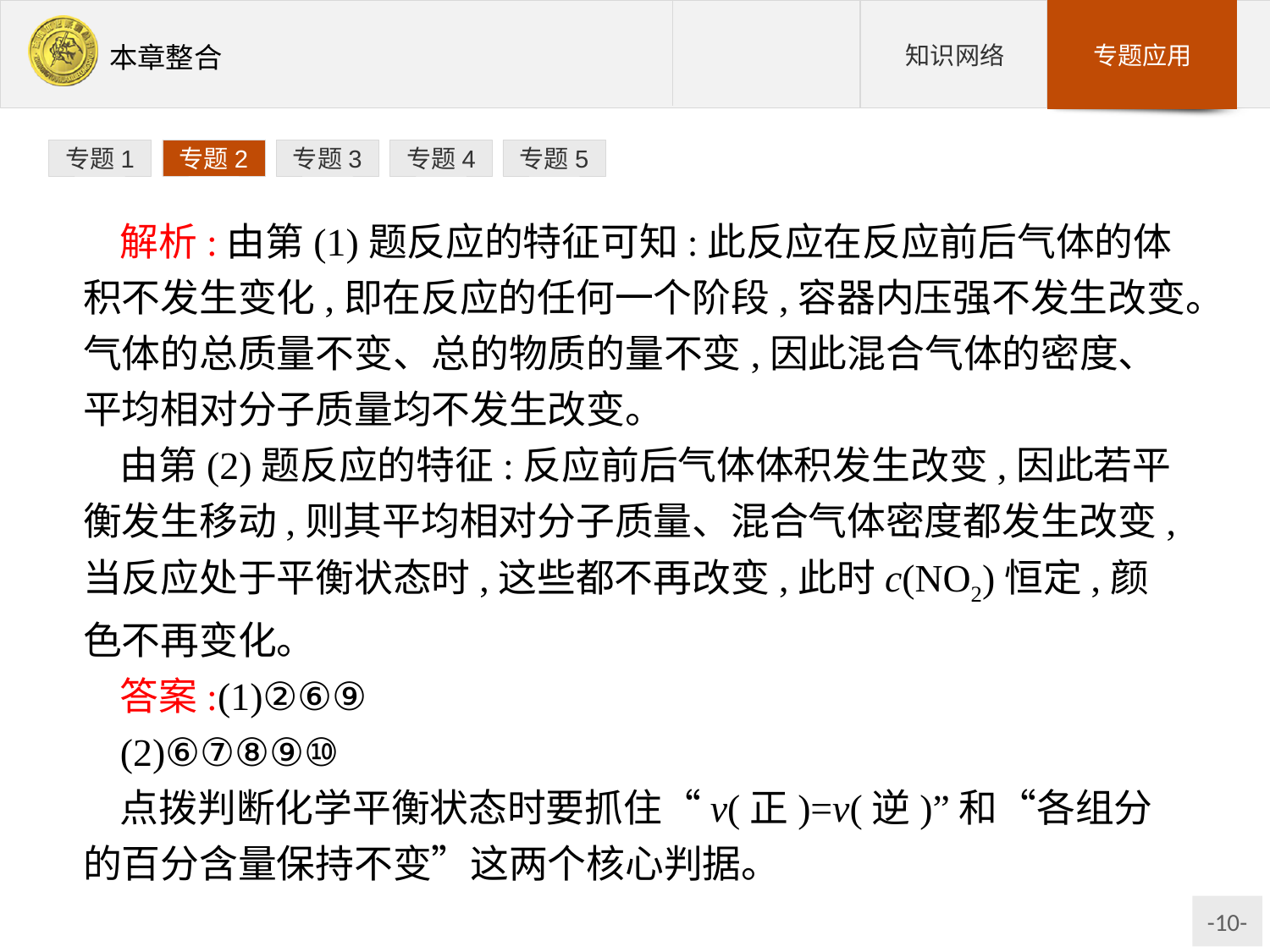

专题1
专题2
专题3
专题4
专题5
解析:由第(1)题反应的特征可知:此反应在反应前后气体的体积不发生变化,即在反应的任何一个阶段,容器内压强不发生改变。气体的总质量不变、总的物质的量不变,因此混合气体的密度、平均相对分子质量均不发生改变。
由第(2)题反应的特征:反应前后气体体积发生改变,因此若平衡发生移动,则其平均相对分子质量、混合气体密度都发生改变,当反应处于平衡状态时,这些都不再改变,此时c(NO2)恒定,颜色不再变化。
答案:(1)②⑥⑨
(2)⑥⑦⑧⑨⑩
点拨判断化学平衡状态时要抓住“v(正)=v(逆)”和“各组分的百分含量保持不变”这两个核心判据。